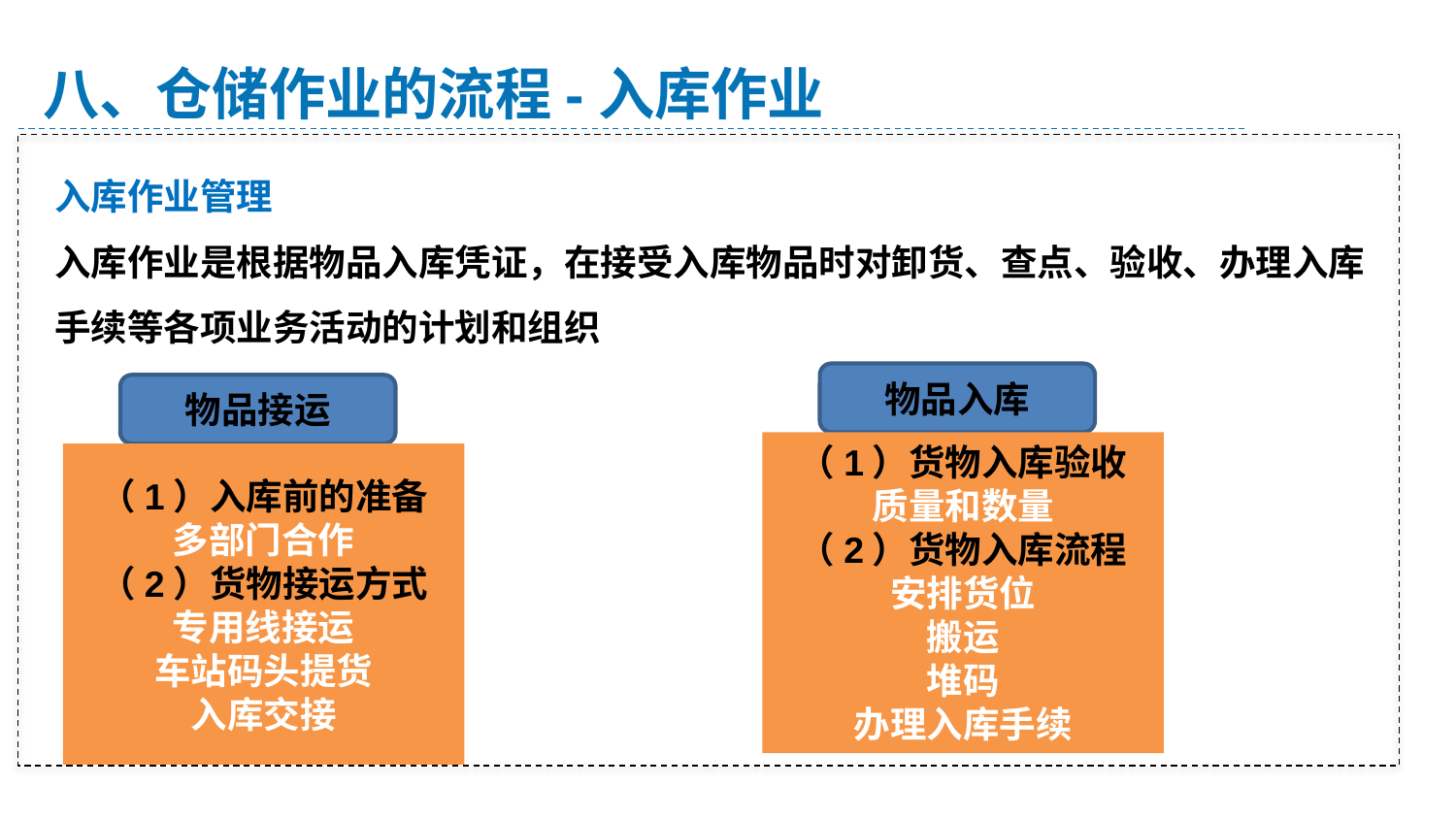

八、仓储作业的流程-入库作业

入库作业管理
入库作业是根据物品入库凭证，在接受入库物品时对卸货、查点、验收、办理入库手续等各项业务活动的计划和组织
物品入库
（1）货物入库验收
质量和数量
（2）货物入库流程
安排货位
搬运
堆码
办理入库手续
物品接运
（1）入库前的准备
多部门合作
（2）货物接运方式
专用线接运
车站码头提货
入库交接